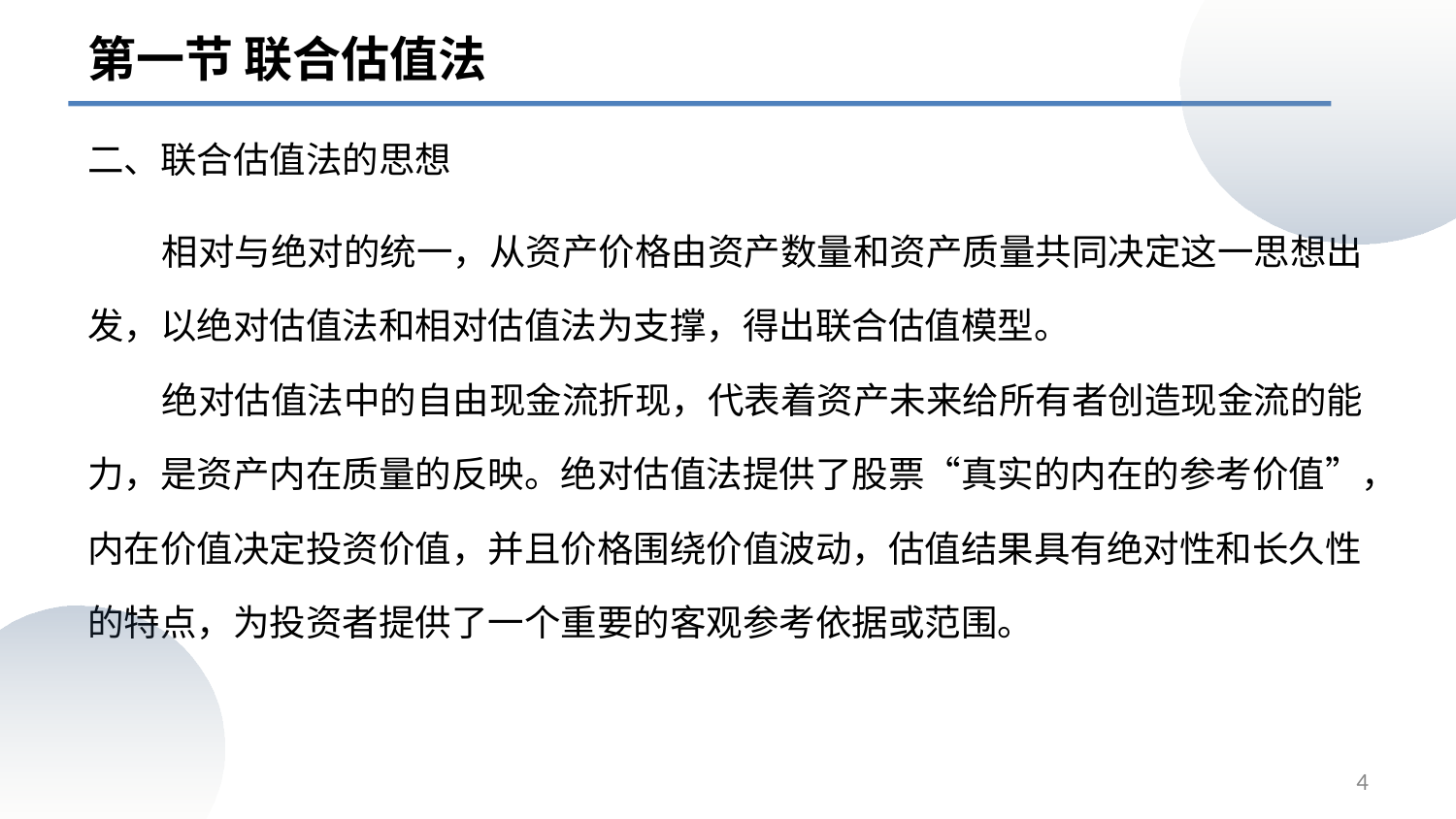

第一节 联合估值法
# 二、联合估值法的思想
        相对与绝对的统一，从资产价格由资产数量和资产质量共同决定这一思想出发，以绝对估值法和相对估值法为支撑，得出联合估值模型。
        绝对估值法中的自由现金流折现，代表着资产未来给所有者创造现金流的能力，是资产内在质量的反映。绝对估值法提供了股票“真实的内在的参考价值”，内在价值决定投资价值，并且价格围绕价值波动，估值结果具有绝对性和长久性的特点，为投资者提供了一个重要的客观参考依据或范围。

4